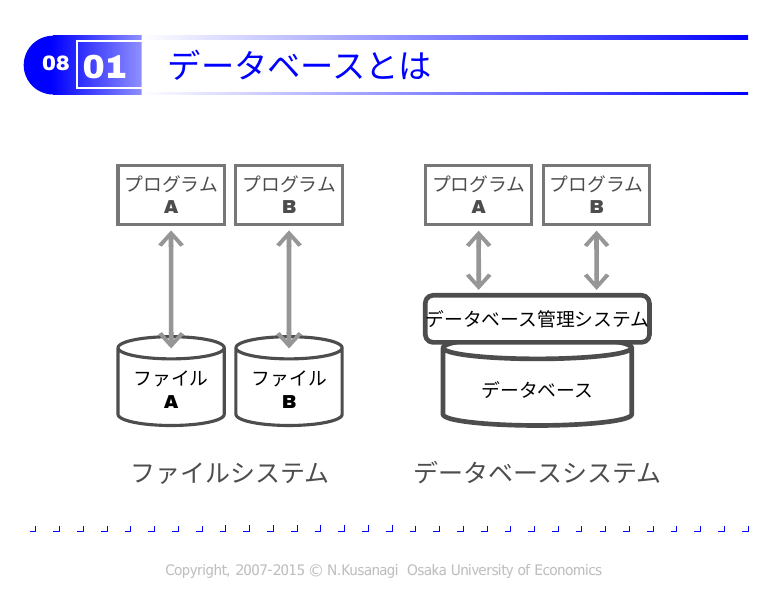

# 01   データベースとは
プログラム
A
プログラム
B

ファイル
A
ファイル
B
ファイルシステム
プログラム
A
プログラム
B

データベース管理システム
データベース
データベースシステム